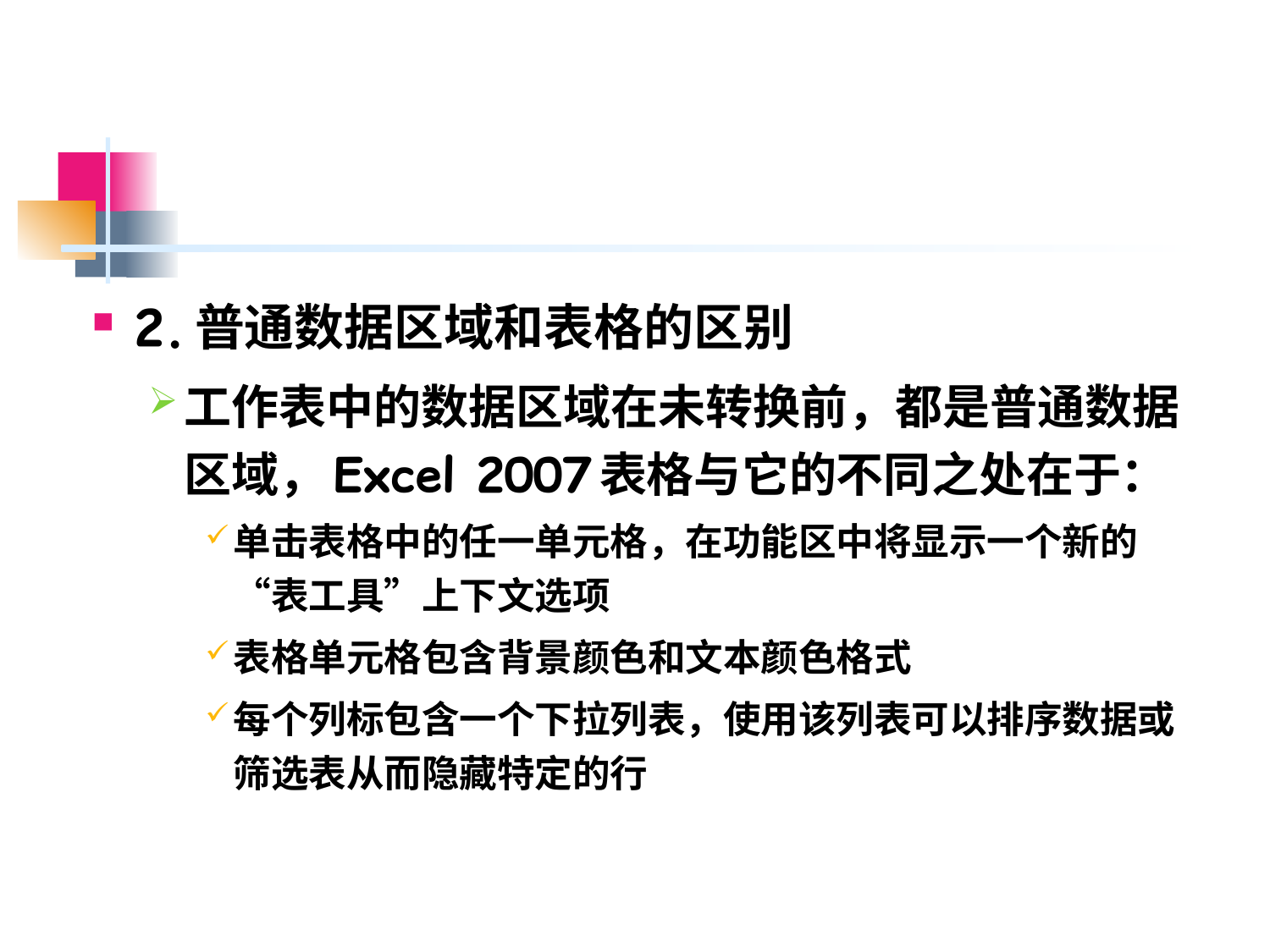

#
2.普通数据区域和表格的区别
工作表中的数据区域在未转换前，都是普通数据区域，Excel 2007表格与它的不同之处在于：
单击表格中的任一单元格，在功能区中将显示一个新的“表工具”上下文选项
表格单元格包含背景颜色和文本颜色格式
每个列标包含一个下拉列表，使用该列表可以排序数据或筛选表从而隐藏特定的行